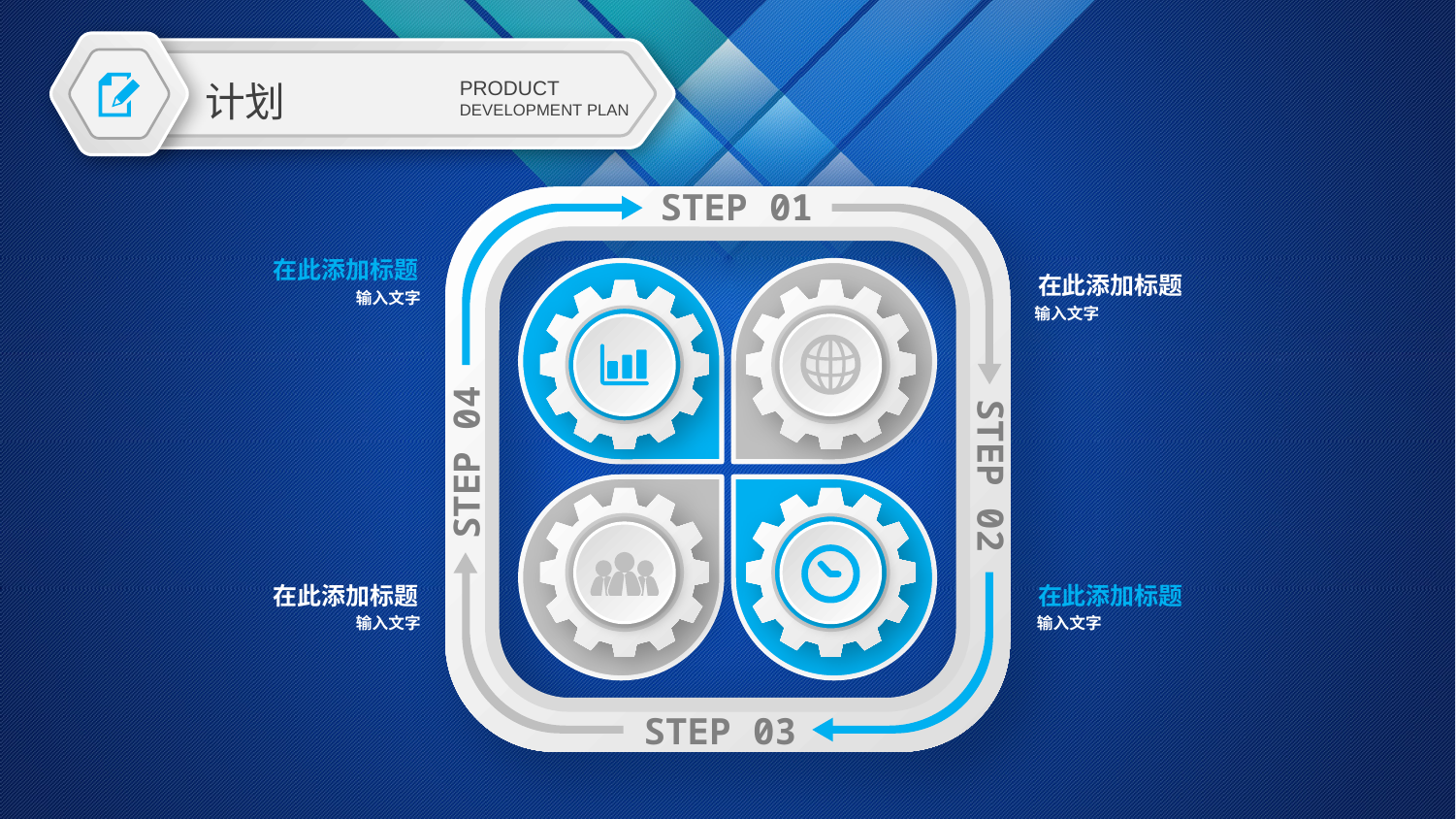

PRODUCT
DEVELOPMENT PLAN
计划

STEP 01

在此添加标题
输入文字

在此添加标题
输入文字

STEP 04
STEP 02

在此添加标题
输入文字
在此添加标题
输入文字
STEP 03